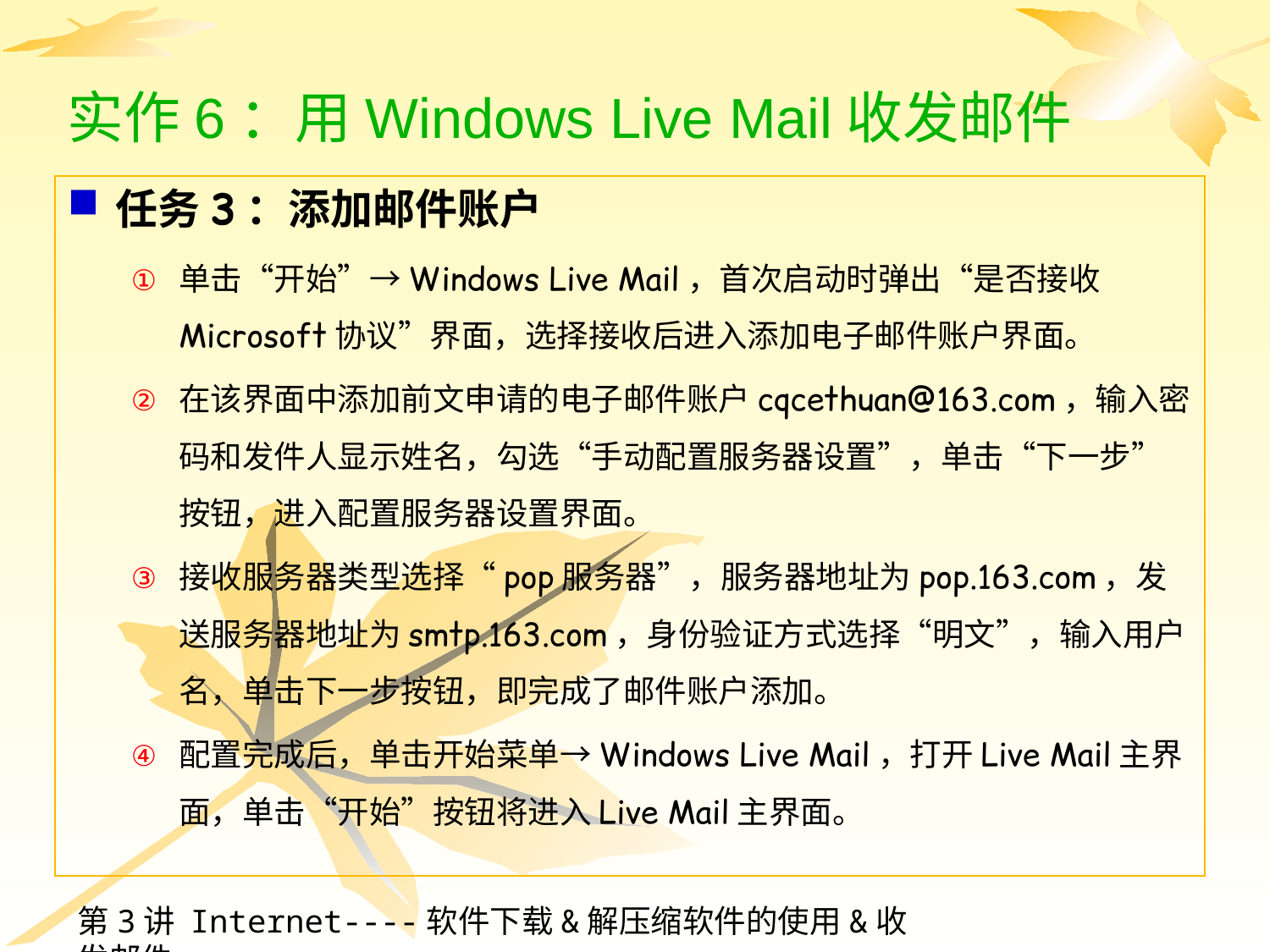

# 实作6：用Windows Live Mail收发邮件
任务3：添加邮件账户
单击“开始”→Windows Live Mail，首次启动时弹出“是否接收Microsoft协议”界面，选择接收后进入添加电子邮件账户界面。
在该界面中添加前文申请的电子邮件账户cqcethuan@163.com，输入密码和发件人显示姓名，勾选“手动配置服务器设置”，单击“下一步”按钮，进入配置服务器设置界面。
接收服务器类型选择“pop服务器”，服务器地址为pop.163.com，发送服务器地址为smtp.163.com，身份验证方式选择“明文”，输入用户名，单击下一步按钮，即完成了邮件账户添加。
配置完成后，单击开始菜单→Windows Live Mail，打开Live Mail主界面，单击“开始”按钮将进入Live Mail主界面。